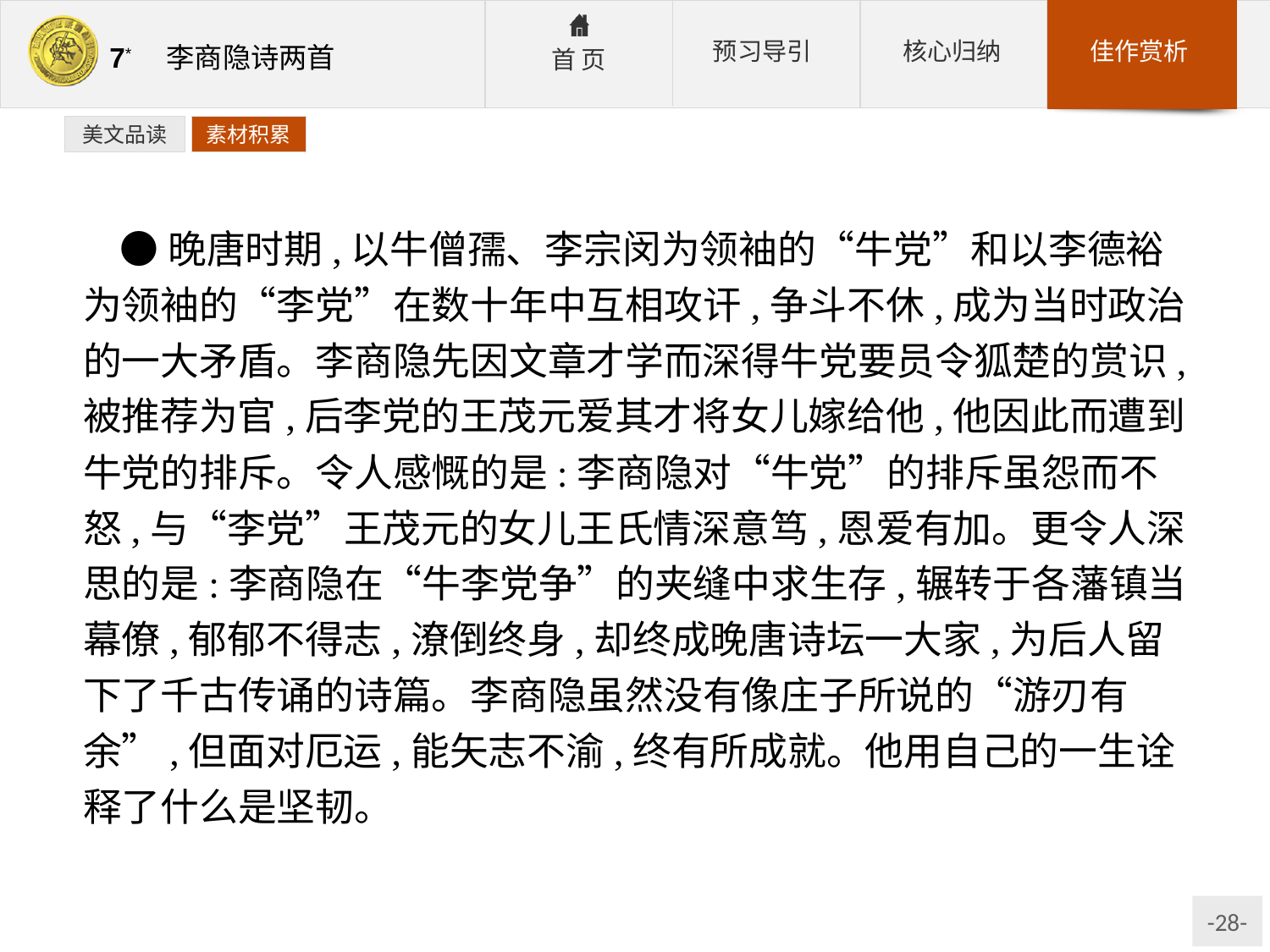

美文品读
素材积累
●晚唐时期,以牛僧孺、李宗闵为领袖的“牛党”和以李德裕为领袖的“李党”在数十年中互相攻讦,争斗不休,成为当时政治的一大矛盾。李商隐先因文章才学而深得牛党要员令狐楚的赏识,被推荐为官,后李党的王茂元爱其才将女儿嫁给他,他因此而遭到牛党的排斥。令人感慨的是:李商隐对“牛党”的排斥虽怨而不怒,与“李党”王茂元的女儿王氏情深意笃,恩爱有加。更令人深思的是:李商隐在“牛李党争”的夹缝中求生存,辗转于各藩镇当幕僚,郁郁不得志,潦倒终身,却终成晚唐诗坛一大家,为后人留下了千古传诵的诗篇。李商隐虽然没有像庄子所说的“游刃有余”,但面对厄运,能矢志不渝,终有所成就。他用自己的一生诠释了什么是坚韧。